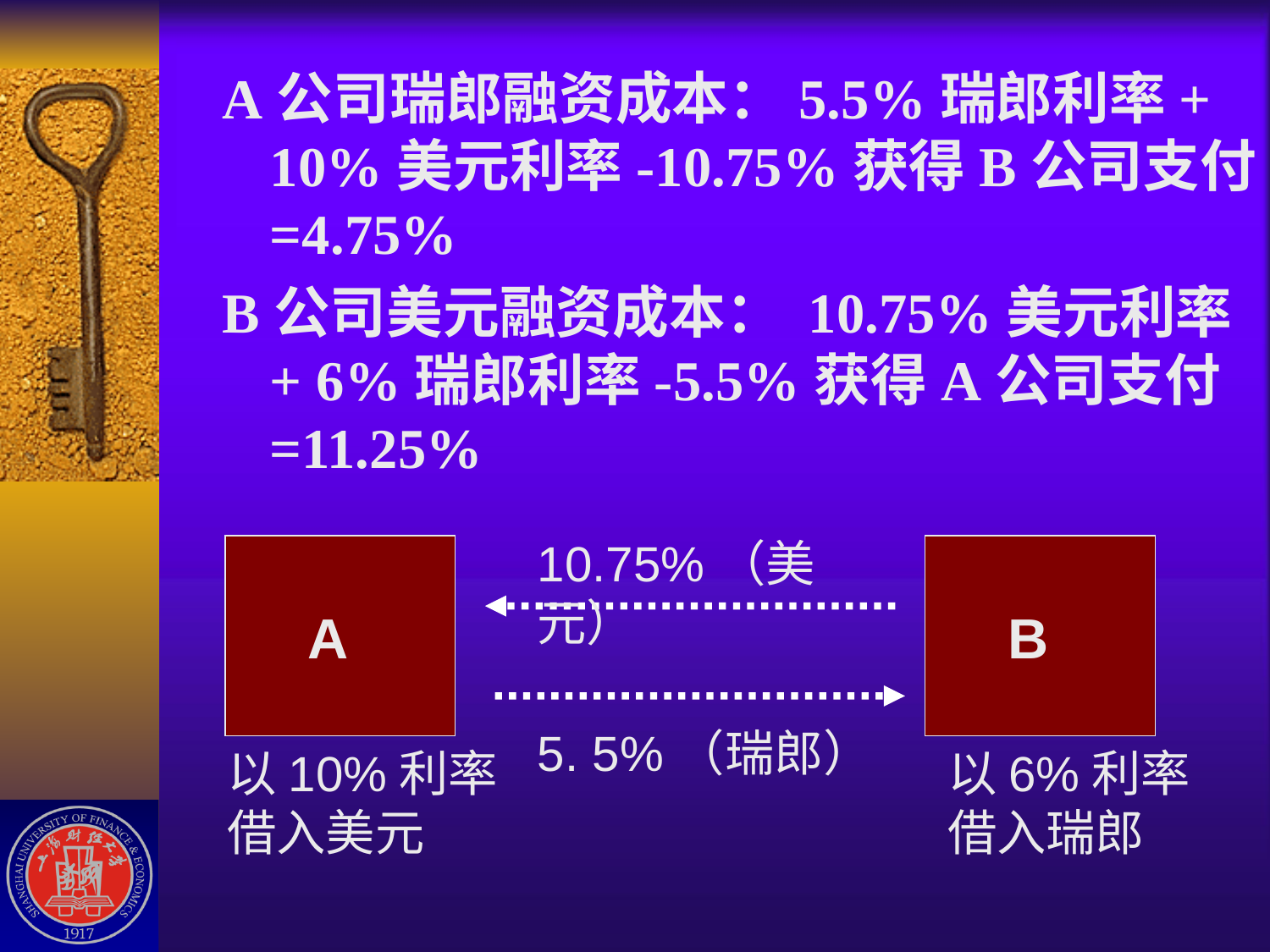

A公司瑞郎融资成本：5.5%瑞郎利率+ 10%美元利率-10.75%获得B公司支付=4.75%
B公司美元融资成本： 10.75%美元利率+ 6%瑞郎利率-5.5%获得A公司支付=11.25%
10.75%（美元）

A

B

5. 5%（瑞郎）
以10%利率借入美元
以6%利率借入瑞郎